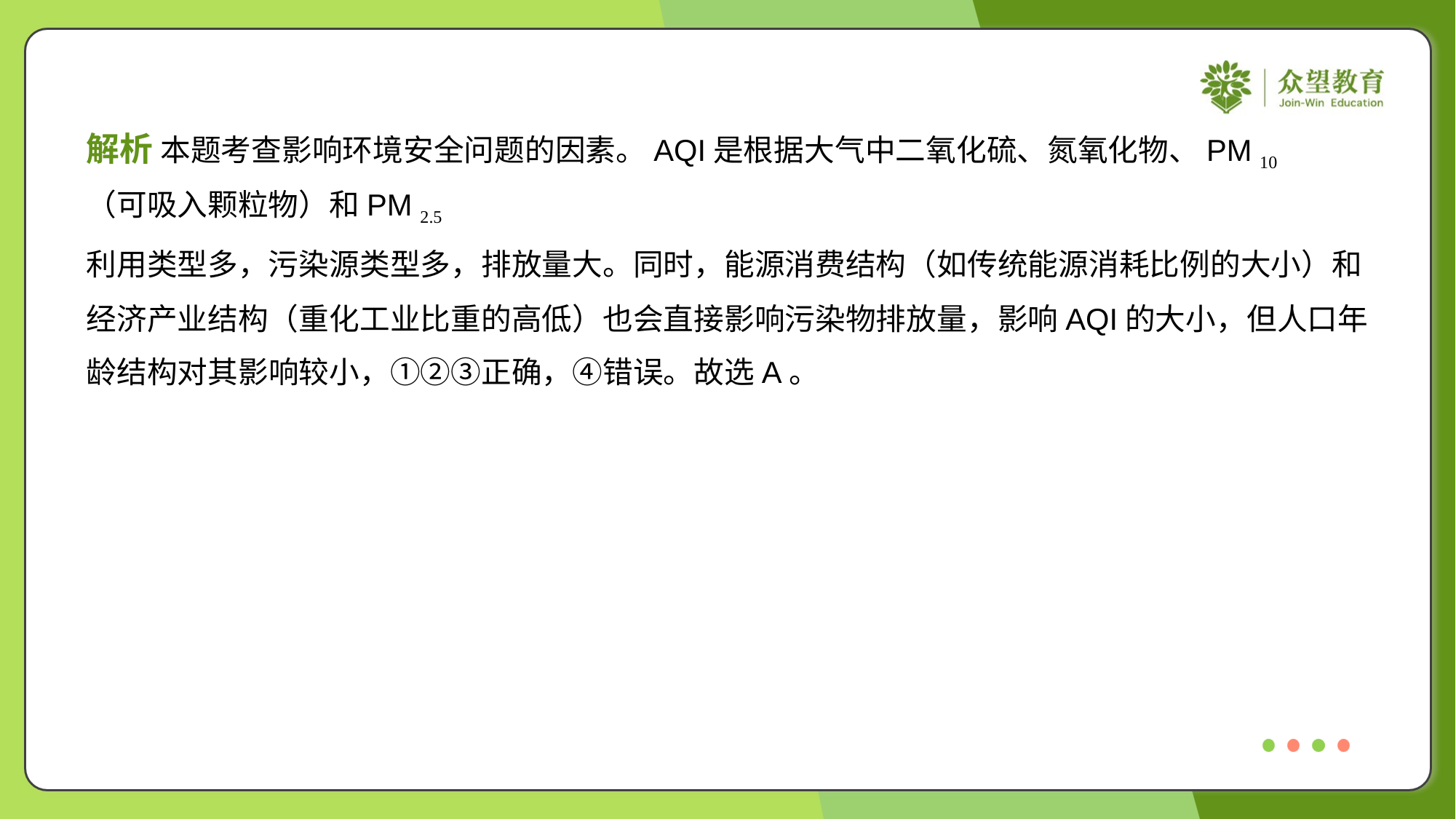

解析 本题考查影响环境安全问题的因素。AQI是根据大气中二氧化硫、氮氧化物、PM 10
（可吸入颗粒物）和PM 2.5 （细颗粒物）等污染物的浓度计算得出的数据。经济发达地区，土地
利用类型多，污染源类型多，排放量大。同时，能源消费结构（如传统能源消耗比例的大小）和
经济产业结构（重化工业比重的高低）也会直接影响污染物排放量，影响AQI的大小，但人口年
龄结构对其影响较小，①②③正确，④错误。故选A。